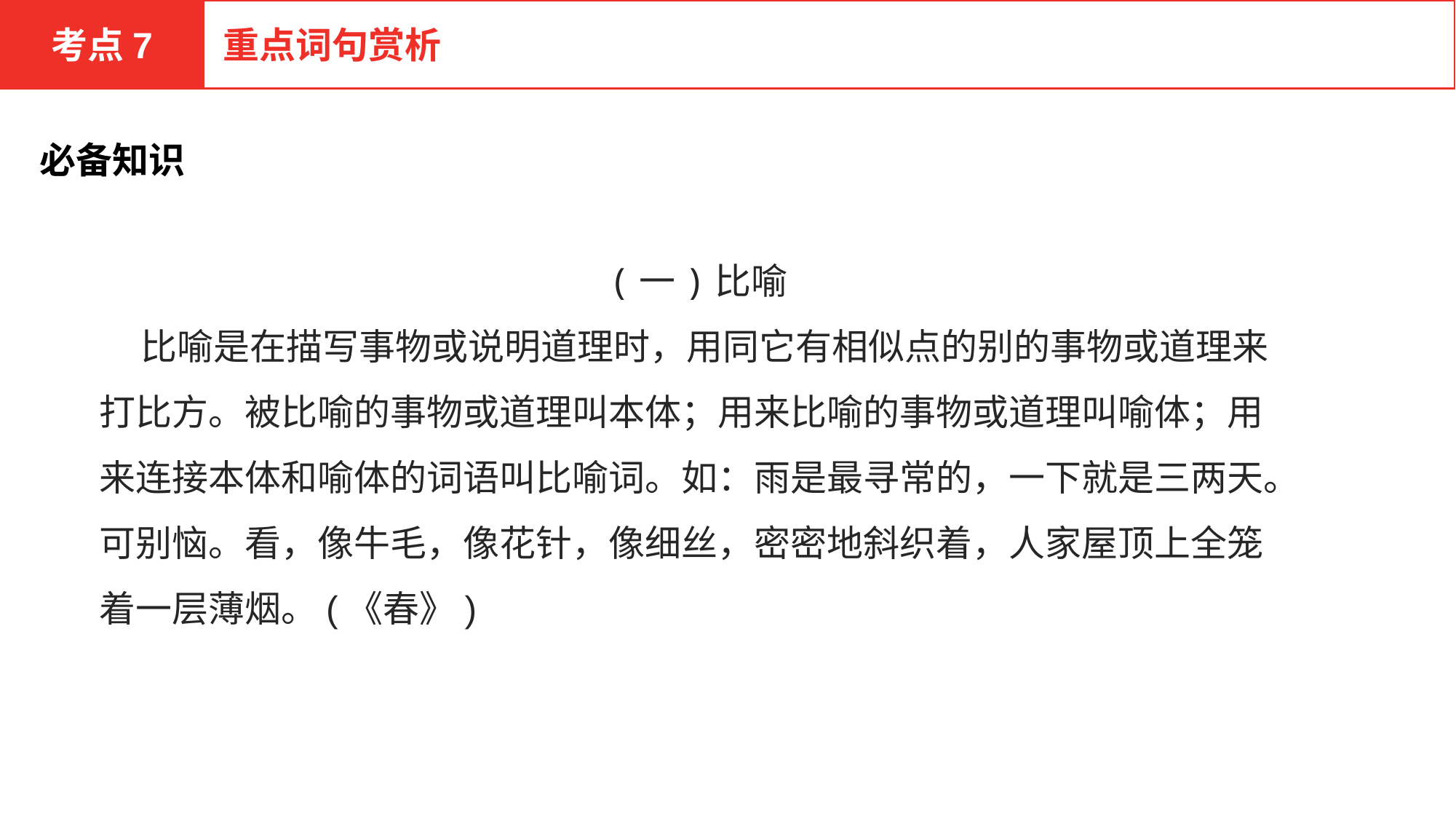

考点7
重点词句赏析
必备知识

(一)比喻
    比喻是在描写事物或说明道理时，用同它有相似点的别的事物或道理来打比方。被比喻的事物或道理叫本体；用来比喻的事物或道理叫喻体；用来连接本体和喻体的词语叫比喻词。如：雨是最寻常的，一下就是三两天。可别恼。看，像牛毛，像花针，像细丝，密密地斜织着，人家屋顶上全笼着一层薄烟。(《春》)